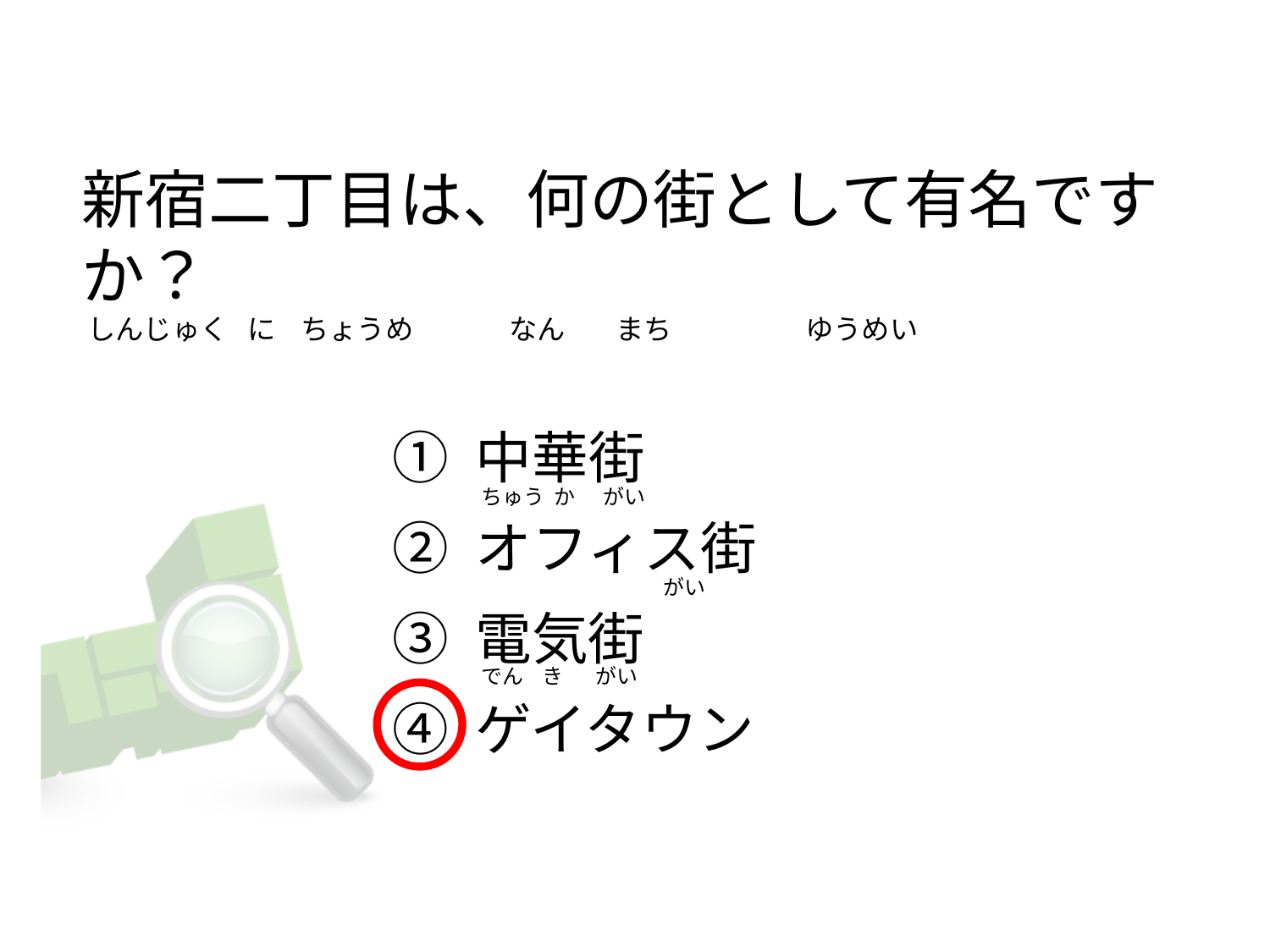

# 新宿二丁目は、何の街として有名ですか？  しんじゅく   に    ちょうめ               なん        まち                     ゆうめい
① 中華街
② オフィス街
③ 電気街
④ ゲイタウン
 ちゅう  か      がい
                                        がい
  でん    き       がい